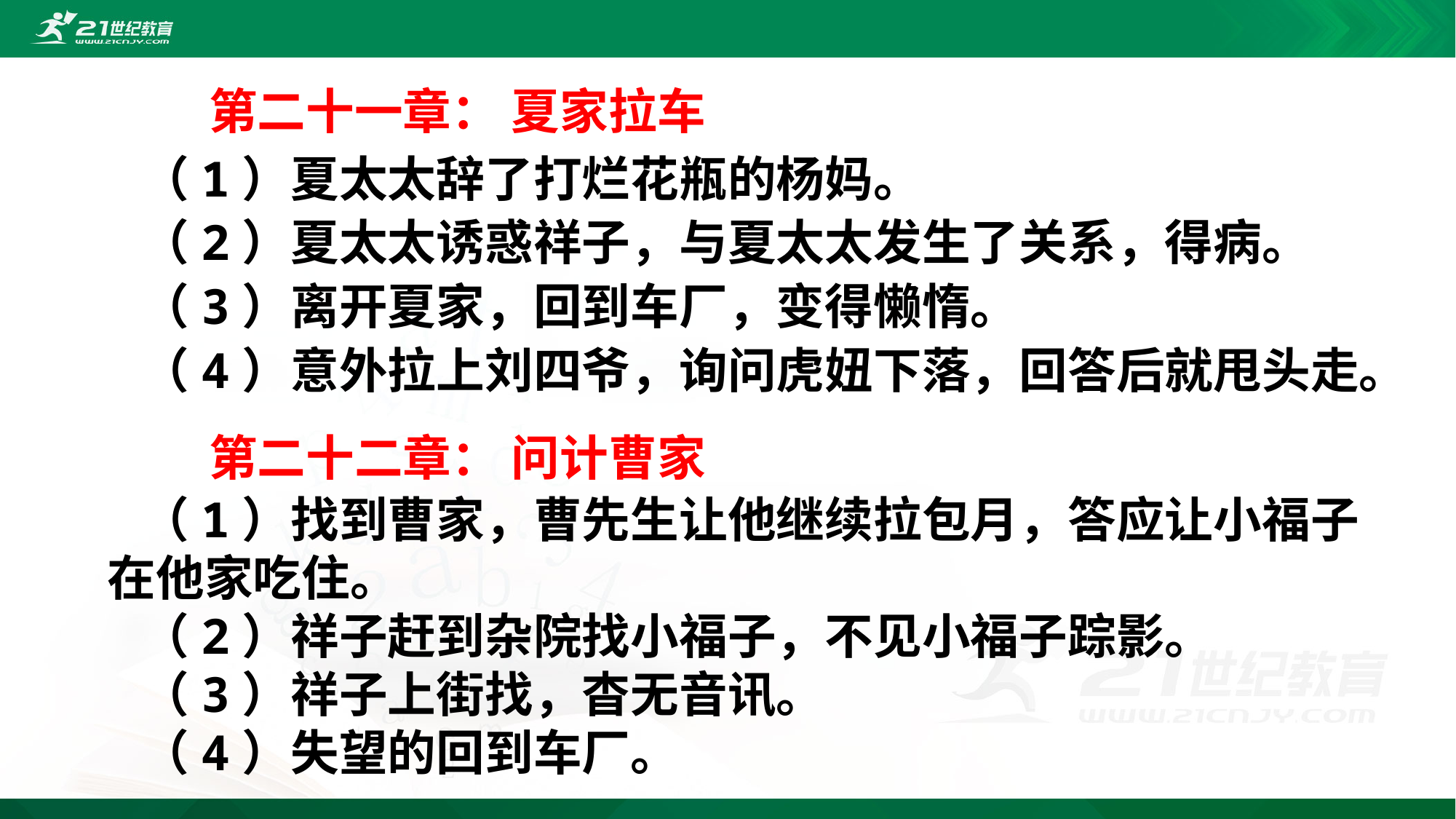

第二十一章： 夏家拉车
  （1）夏太太辞了打烂花瓶的杨妈。
  （2）夏太太诱惑祥子，与夏太太发生了关系，得病。
  （3）离开夏家，回到车厂，变得懒惰。
  （4）意外拉上刘四爷，询问虎妞下落，回答后就甩头走。
      第二十二章： 问计曹家
  （1）找到曹家，曹先生让他继续拉包月，答应让小福子在他家吃住。
  （2）祥子赶到杂院找小福子，不见小福子踪影。
  （3）祥子上街找，杳无音讯。
  （4）失望的回到车厂。